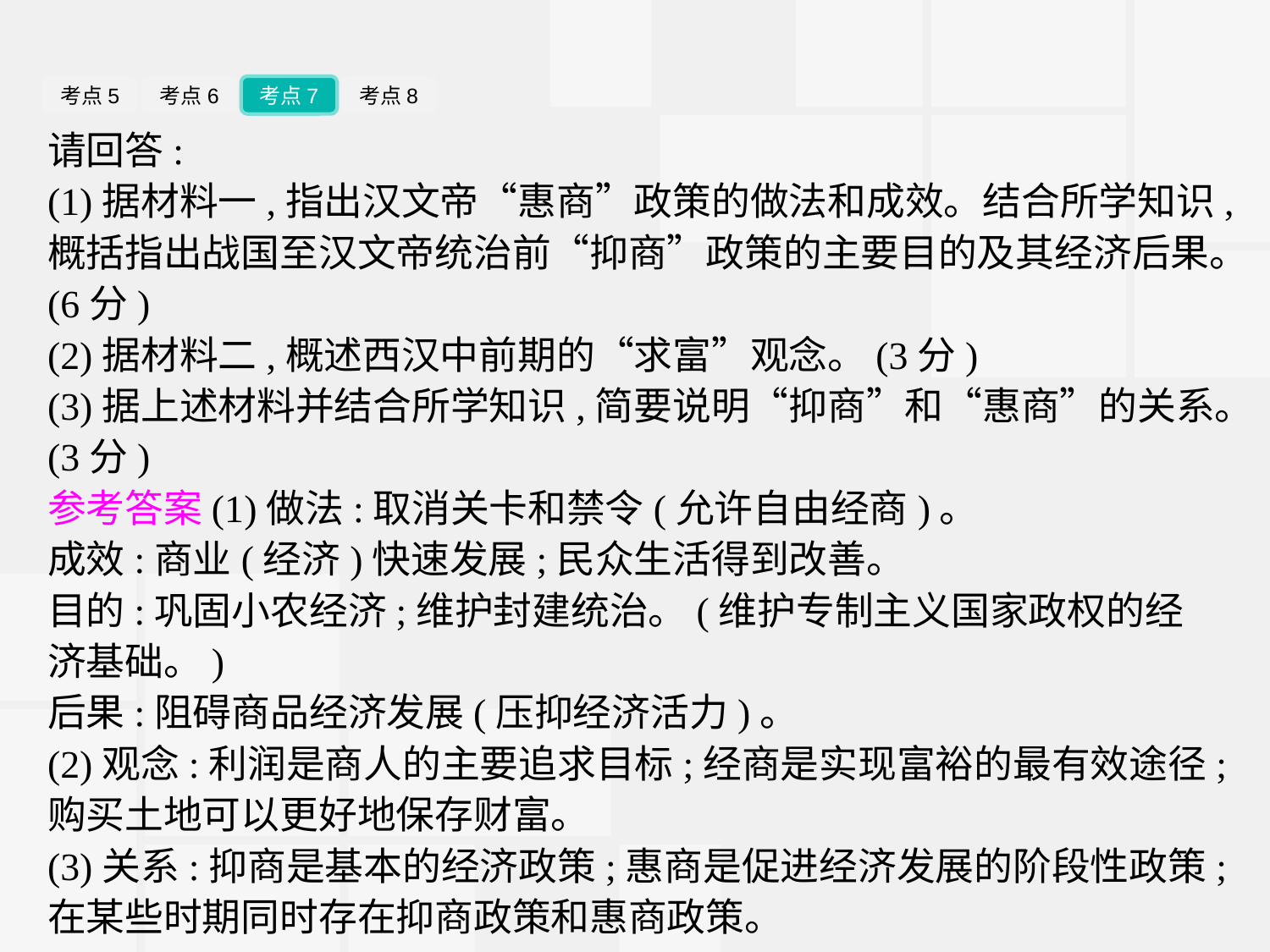

考点5
考点6
考点7
考点8
请回答:
(1)据材料一,指出汉文帝“惠商”政策的做法和成效。结合所学知识,概括指出战国至汉文帝统治前“抑商”政策的主要目的及其经济后果。(6分)
(2)据材料二,概述西汉中前期的“求富”观念。(3分)
(3)据上述材料并结合所学知识,简要说明“抑商”和“惠商”的关系。(3分)
参考答案(1)做法:取消关卡和禁令(允许自由经商)。
成效:商业(经济)快速发展;民众生活得到改善。
目的:巩固小农经济;维护封建统治。(维护专制主义国家政权的经济基础。)
后果:阻碍商品经济发展(压抑经济活力)。
(2)观念:利润是商人的主要追求目标;经商是实现富裕的最有效途径;购买土地可以更好地保存财富。
(3)关系:抑商是基本的经济政策;惠商是促进经济发展的阶段性政策;在某些时期同时存在抑商政策和惠商政策。